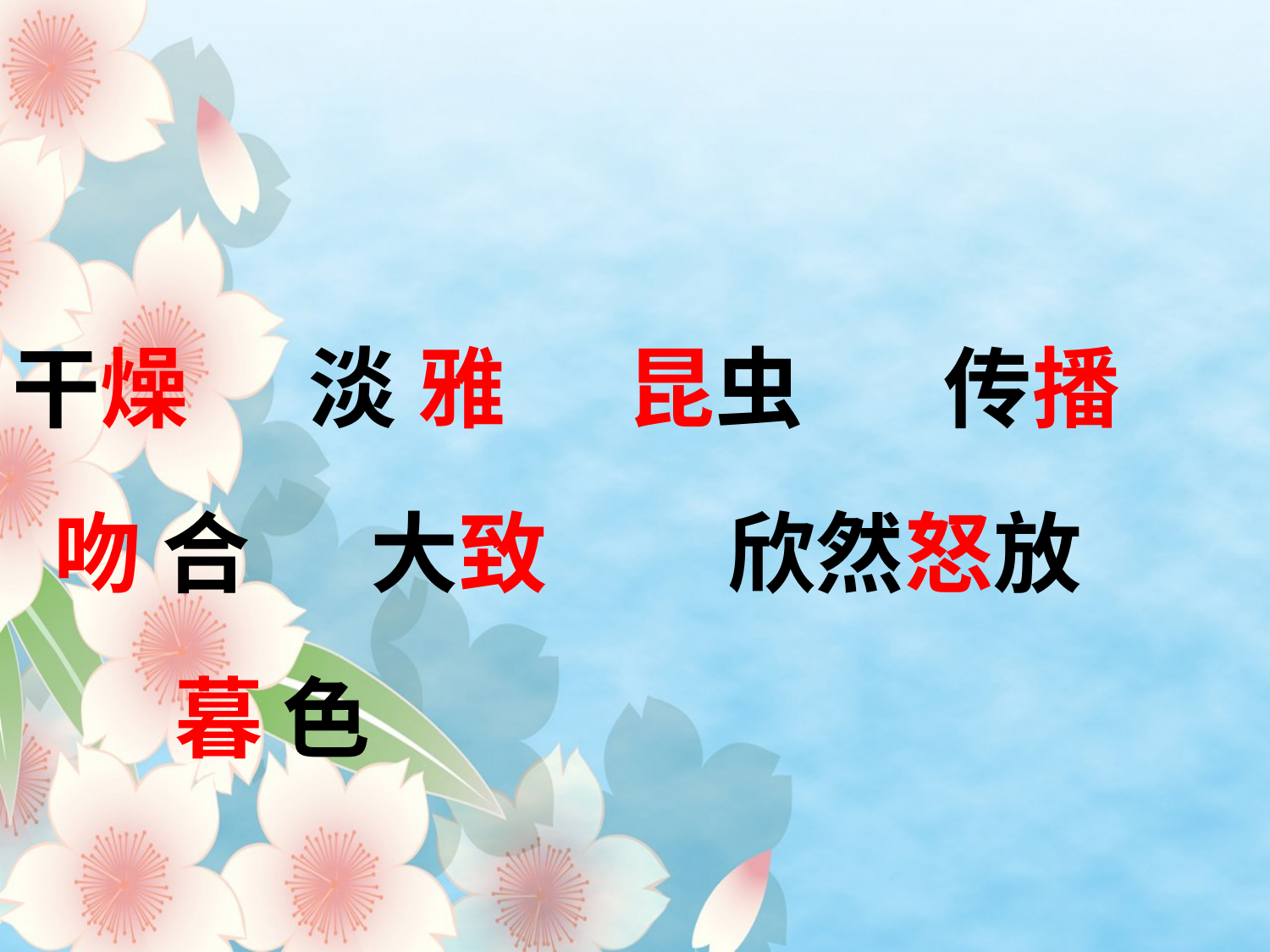

干燥      淡 雅      昆虫       传播

 吻 合      大致         欣然怒放

       暮 色